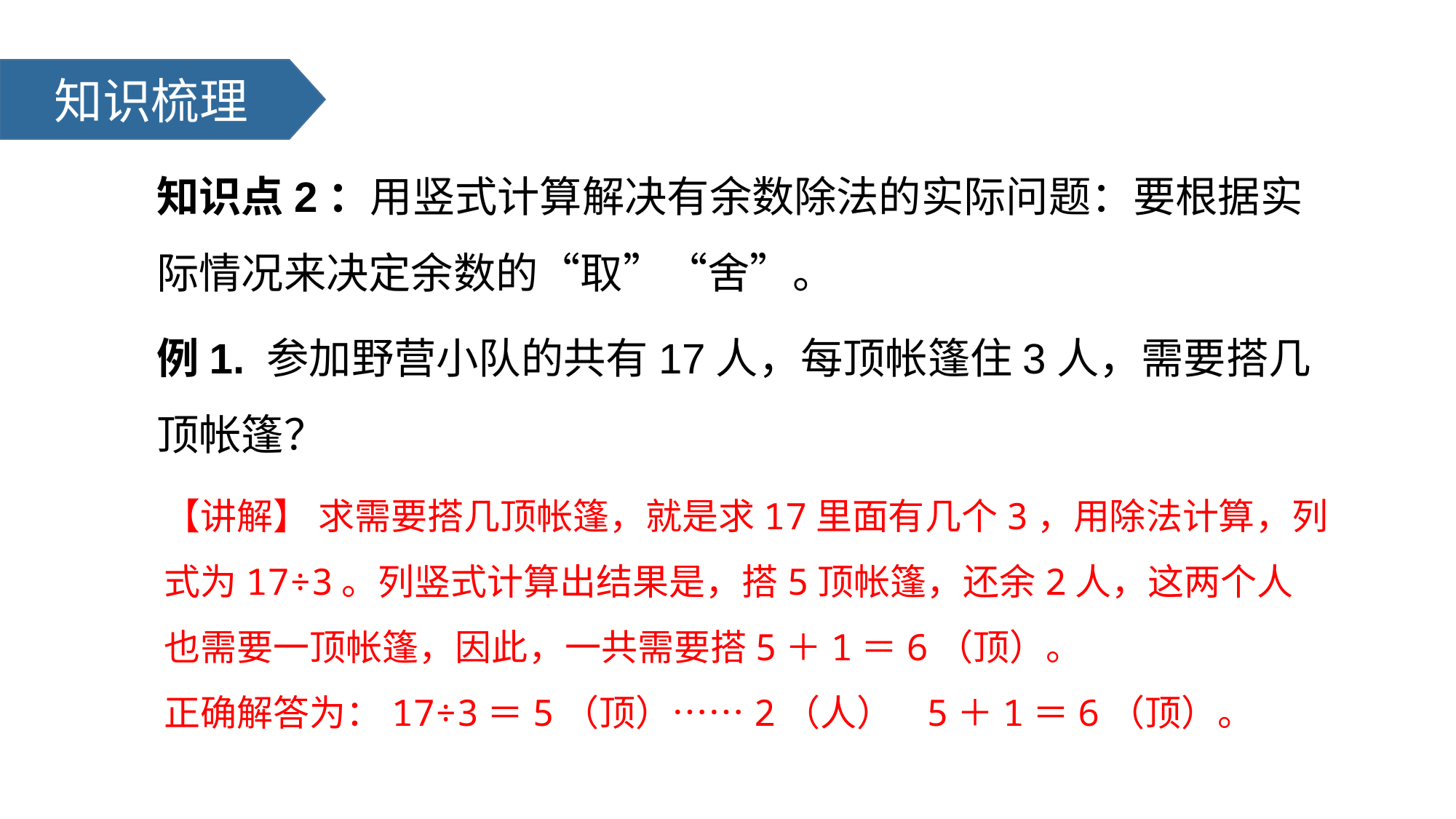

知识梳理
知识点2：用竖式计算解决有余数除法的实际问题：要根据实际情况来决定余数的“取”“舍”。
例1. 参加野营小队的共有17人，每顶帐篷住3人，需要搭几顶帐篷？
【讲解】 求需要搭几顶帐篷，就是求17里面有几个3，用除法计算，列式为17÷3。列竖式计算出结果是，搭5顶帐篷，还余2人，这两个人也需要一顶帐篷，因此，一共需要搭5＋1＝6（顶）。
正确解答为：17÷3＝5（顶）……2（人）   5＋1＝6（顶）。